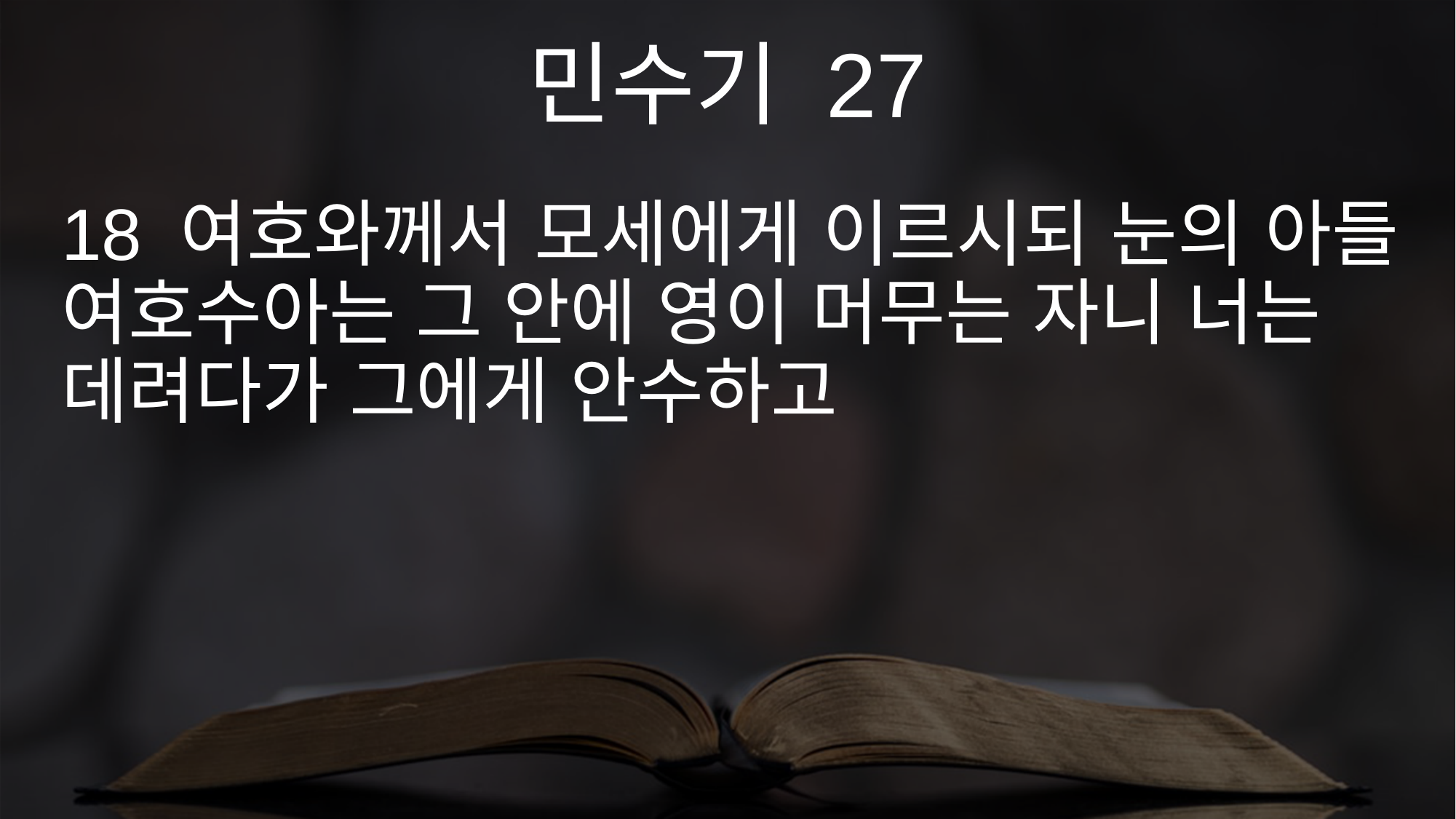

민수기 27
18 여호와께서 모세에게 이르시되 눈의 아들 여호수아는 그 안에 영이 머무는 자니 너는 데려다가 그에게 안수하고